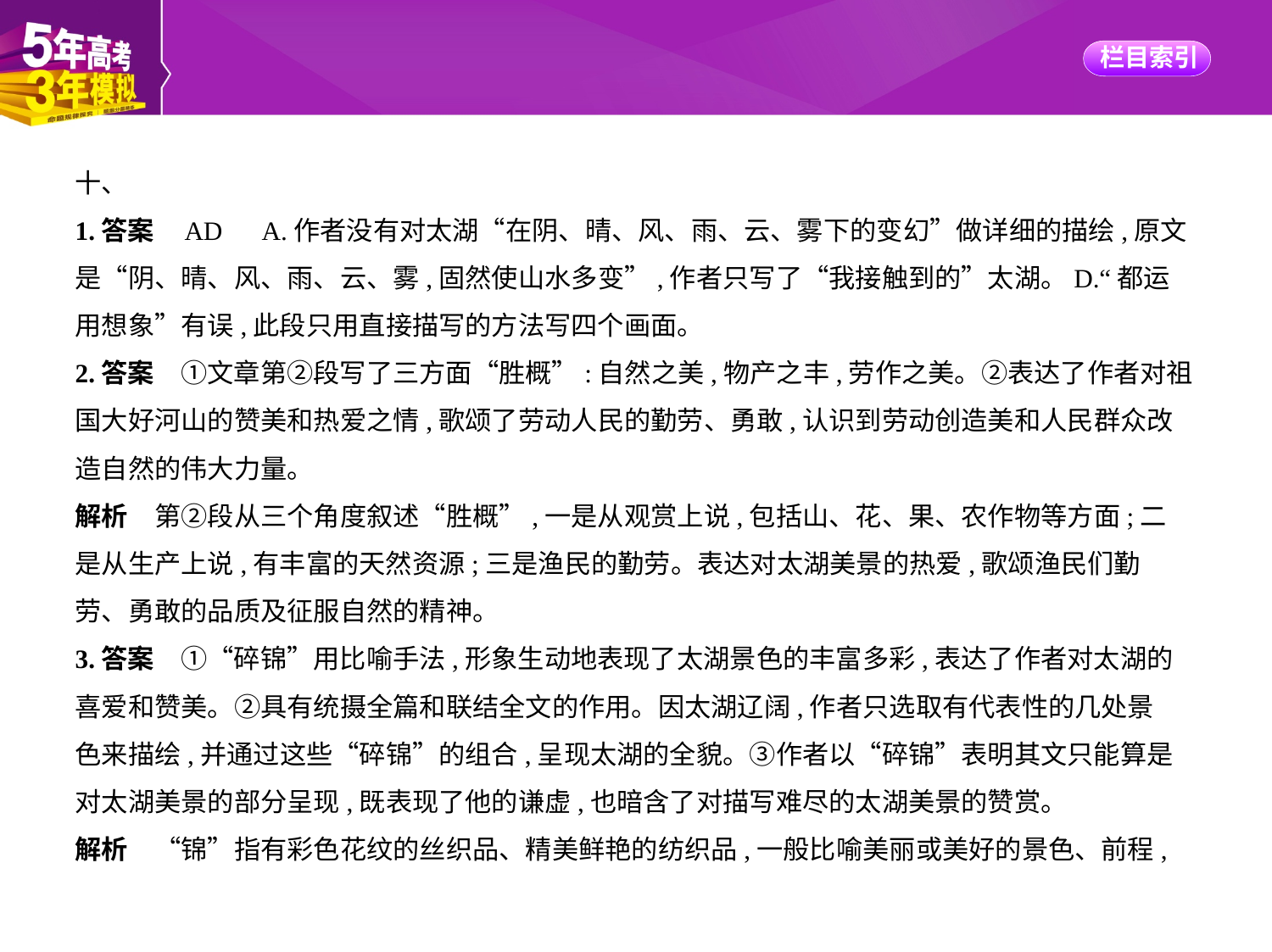

十、
1.答案    AD　A.作者没有对太湖“在阴、晴、风、雨、云、雾下的变幻”做详细的描绘,原文
是“阴、晴、风、雨、云、雾,固然使山水多变”,作者只写了“我接触到的”太湖。D.“都运
用想象”有误,此段只用直接描写的方法写四个画面。
2.答案　①文章第②段写了三方面“胜概”:自然之美,物产之丰,劳作之美。②表达了作者对祖
国大好河山的赞美和热爱之情,歌颂了劳动人民的勤劳、勇敢,认识到劳动创造美和人民群众改
造自然的伟大力量。
解析　第②段从三个角度叙述“胜概”,一是从观赏上说,包括山、花、果、农作物等方面;二
是从生产上说,有丰富的天然资源;三是渔民的勤劳。表达对太湖美景的热爱,歌颂渔民们勤
劳、勇敢的品质及征服自然的精神。
3.答案　①“碎锦”用比喻手法,形象生动地表现了太湖景色的丰富多彩,表达了作者对太湖的
喜爱和赞美。②具有统摄全篇和联结全文的作用。因太湖辽阔,作者只选取有代表性的几处景
色来描绘,并通过这些“碎锦”的组合,呈现太湖的全貌。③作者以“碎锦”表明其文只能算是
对太湖美景的部分呈现,既表现了他的谦虚,也暗含了对描写难尽的太湖美景的赞赏。
解析　“锦”指有彩色花纹的丝织品、精美鲜艳的纺织品,一般比喻美丽或美好的景色、前程,